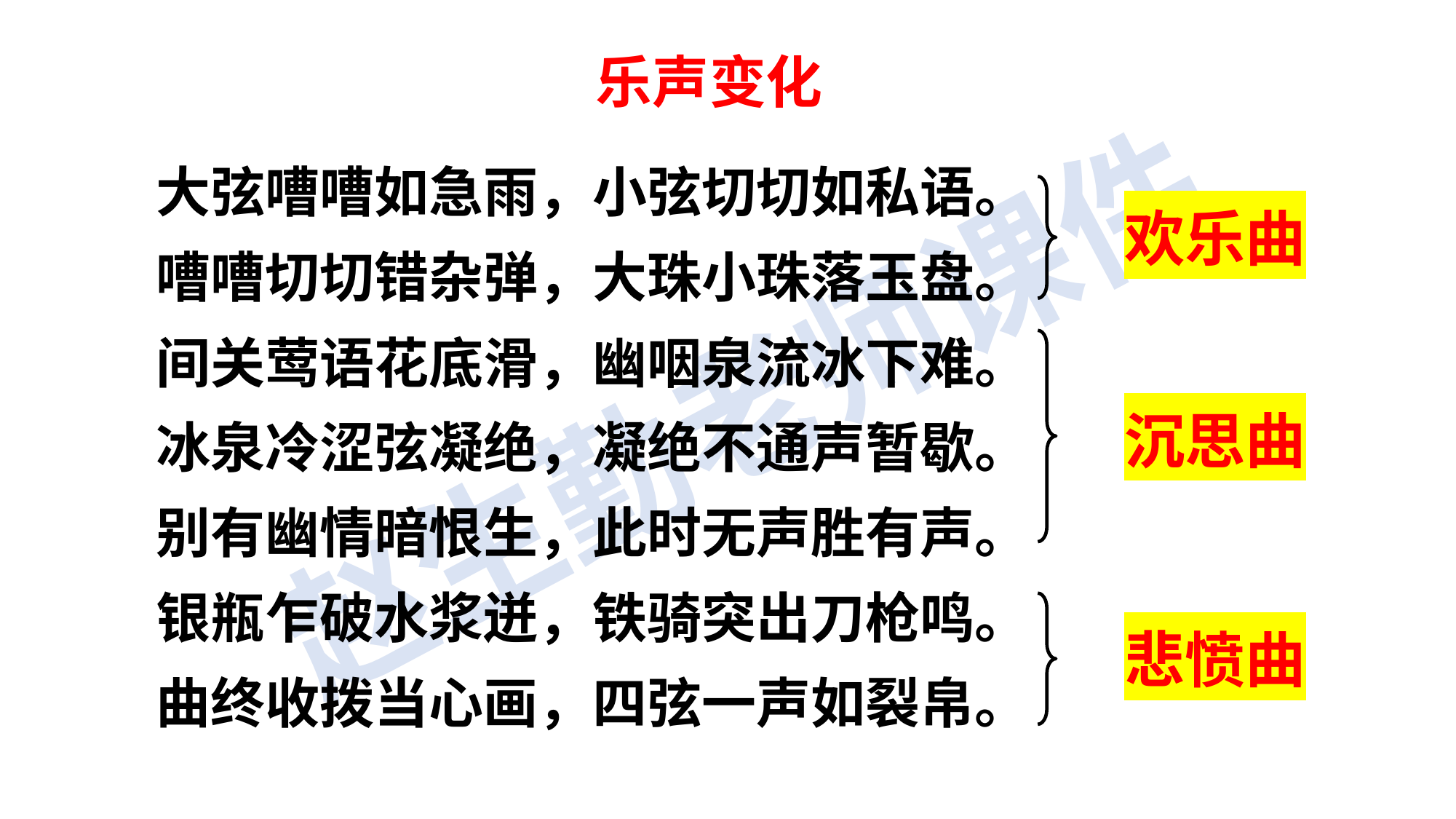

乐声变化
大弦嘈嘈如急雨，小弦切切如私语。
嘈嘈切切错杂弹，大珠小珠落玉盘。
间关莺语花底滑，幽咽泉流冰下难。
冰泉冷涩弦凝绝，凝绝不通声暂歇。
别有幽情暗恨生，此时无声胜有声。
银瓶乍破水浆迸，铁骑突出刀枪鸣。
曲终收拨当心画，四弦一声如裂帛。

欢乐曲

沉思曲

悲愤曲